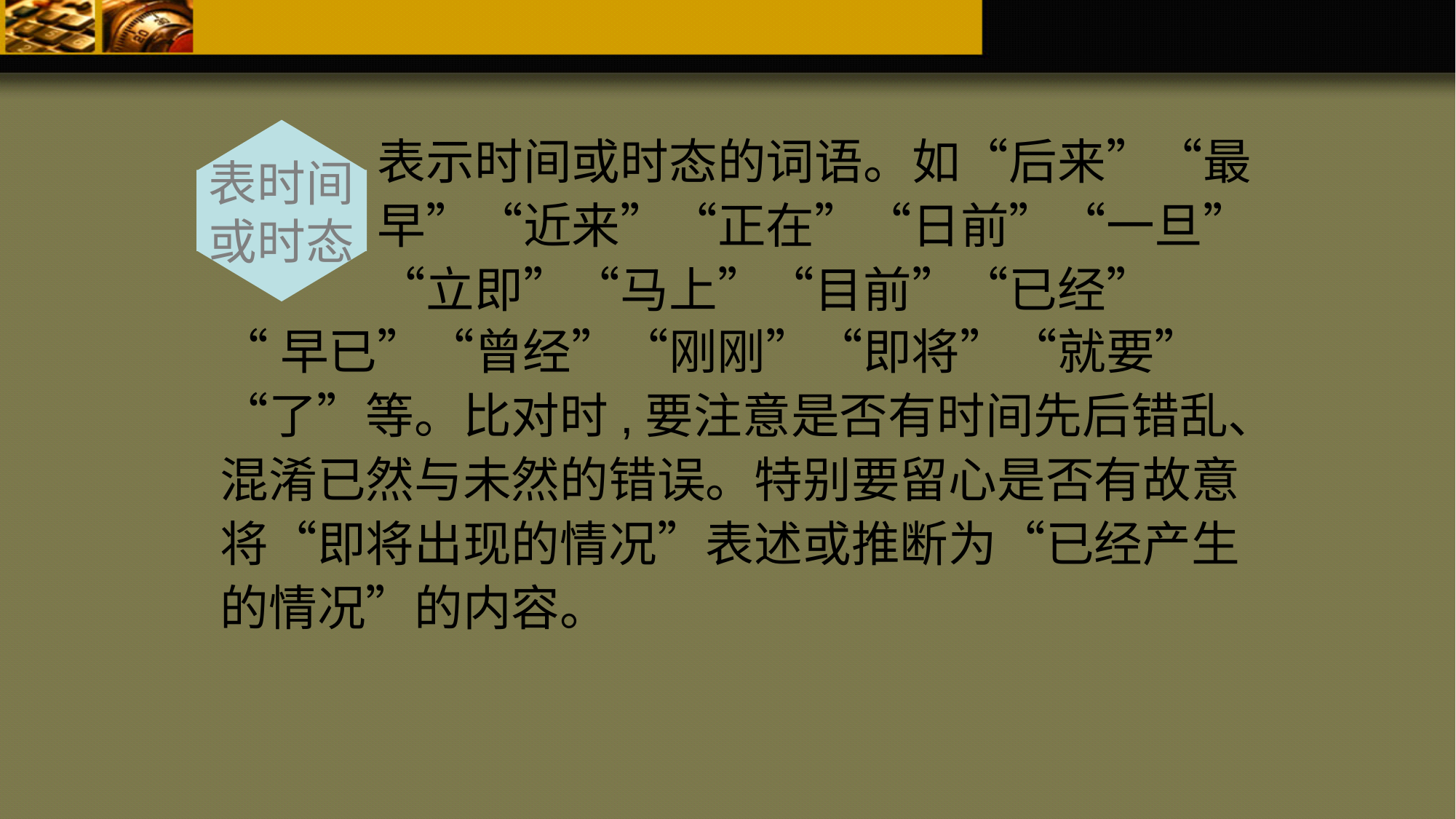

表时间或时态
表示时间或时态的词语。如“后来”“最早”“近来”“正在”“日前”“一旦”“立即”“马上”“目前”“已经”
“早已”“曾经”“刚刚”“即将”“就要”“了”等。比对时,要注意是否有时间先后错乱、混淆已然与未然的错误。特别要留心是否有故意将“即将出现的情况”表述或推断为“已经产生的情况”的内容。